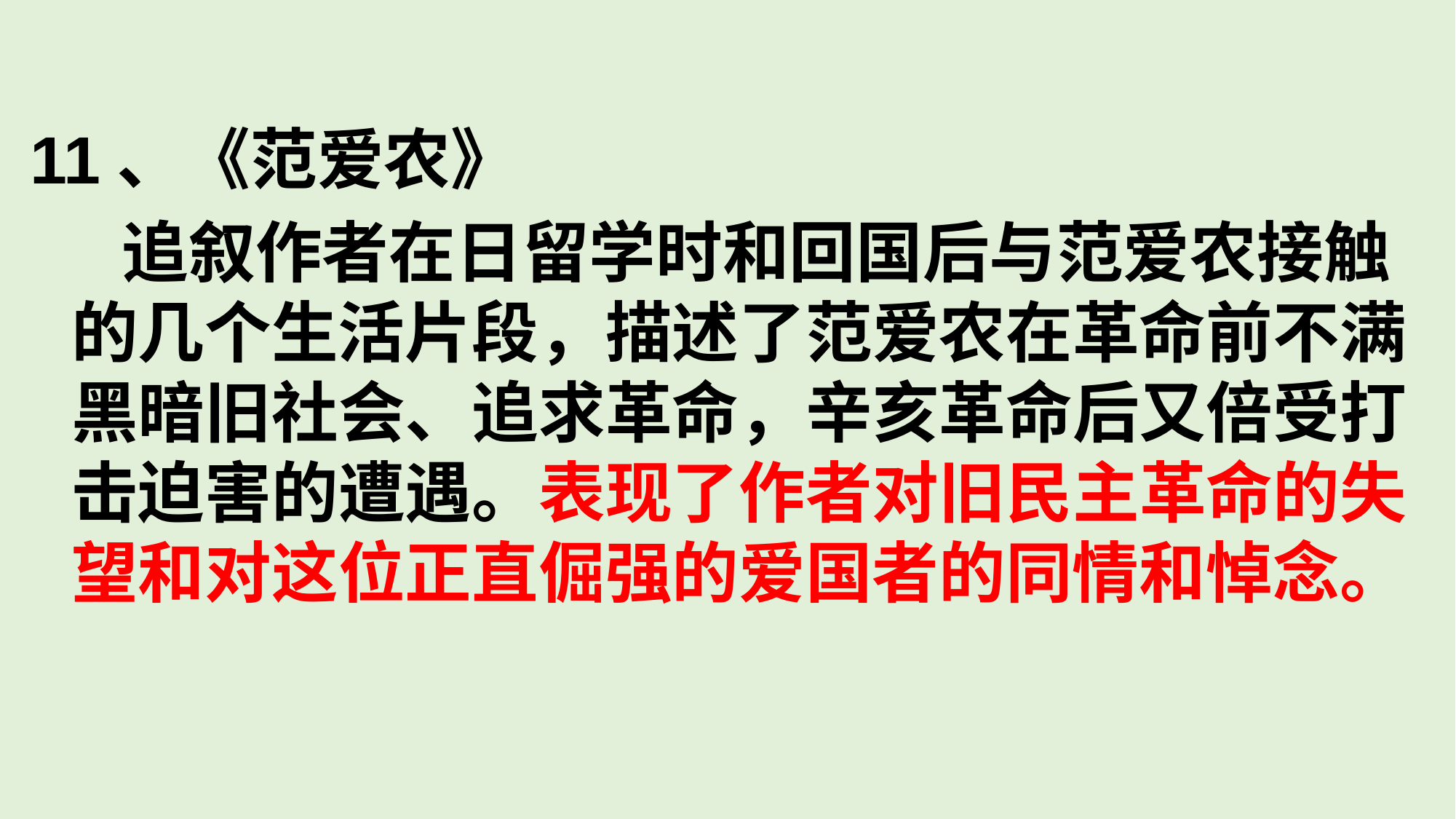

#
11、《范爱农》
     追叙作者在日留学时和回国后与范爱农接触的几个生活片段，描述了范爱农在革命前不满黑暗旧社会、追求革命，辛亥革命后又倍受打击迫害的遭遇。表现了作者对旧民主革命的失望和对这位正直倔强的爱国者的同情和悼念。